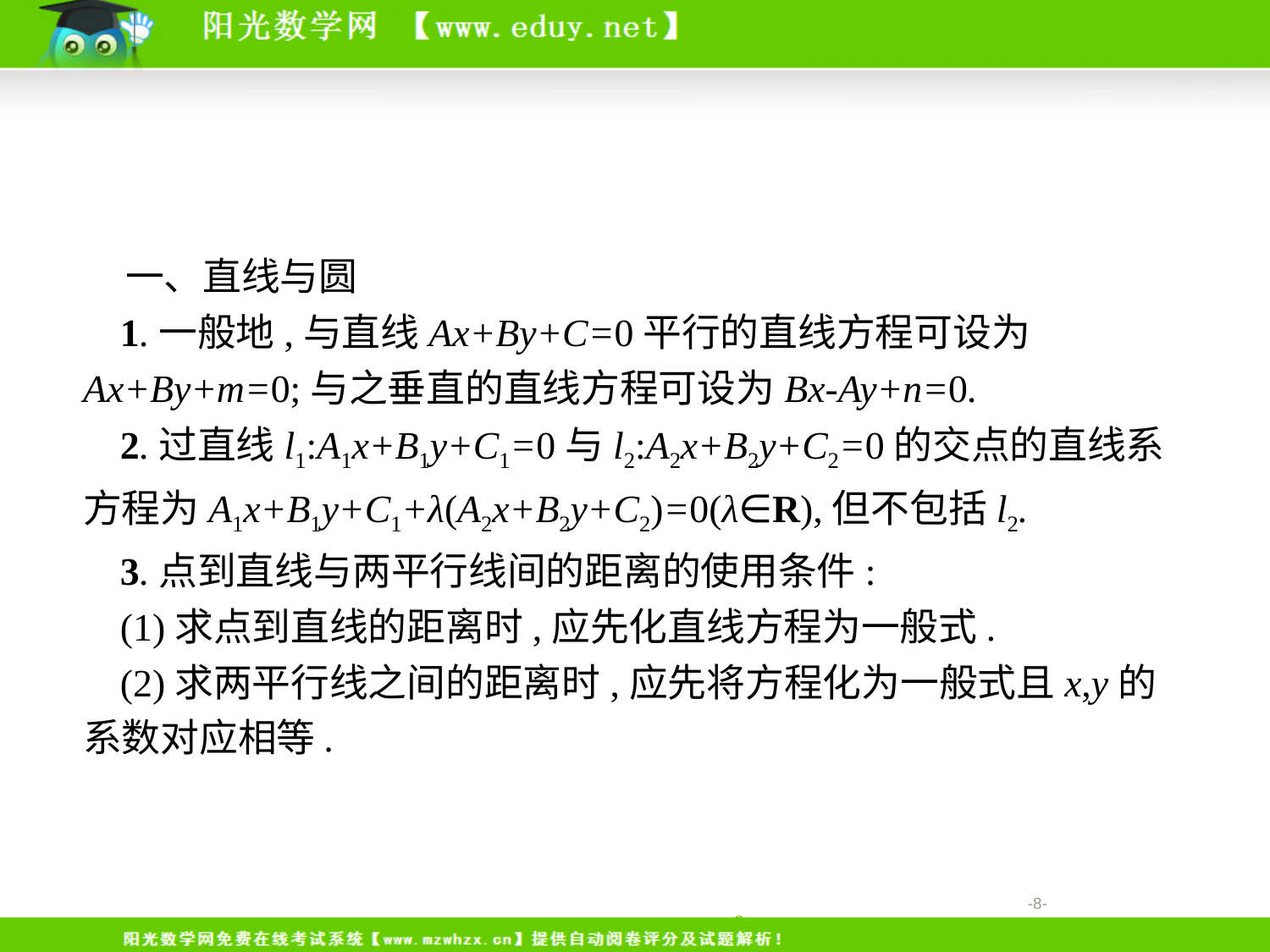

一、直线与圆
1.一般地,与直线Ax+By+C=0平行的直线方程可设为Ax+By+m=0;与之垂直的直线方程可设为Bx-Ay+n=0.
2.过直线l1:A1x+B1y+C1=0与l2:A2x+B2y+C2=0的交点的直线系方程为A1x+B1y+C1+λ(A2x+B2y+C2)=0(λ∈R),但不包括l2.
3.点到直线与两平行线间的距离的使用条件:
(1)求点到直线的距离时,应先化直线方程为一般式.
(2)求两平行线之间的距离时,应先将方程化为一般式且x,y的系数对应相等.
-8-